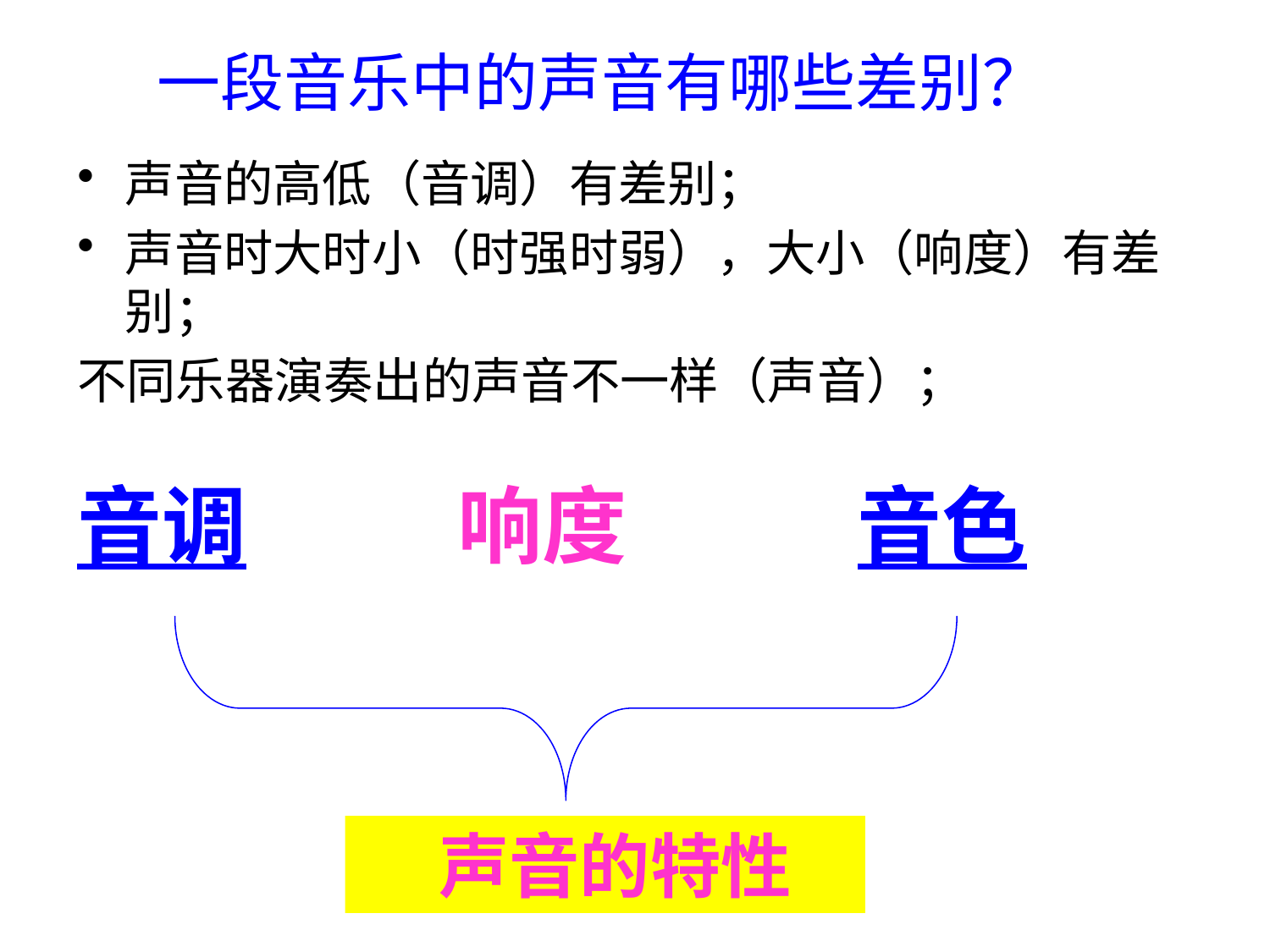

一段音乐中的声音有哪些差别？
声音的高低（音调）有差别；
声音时大时小（时强时弱），大小（响度）有差别；
不同乐器演奏出的声音不一样（声音）；

响度
音色
音调
    声音的特性